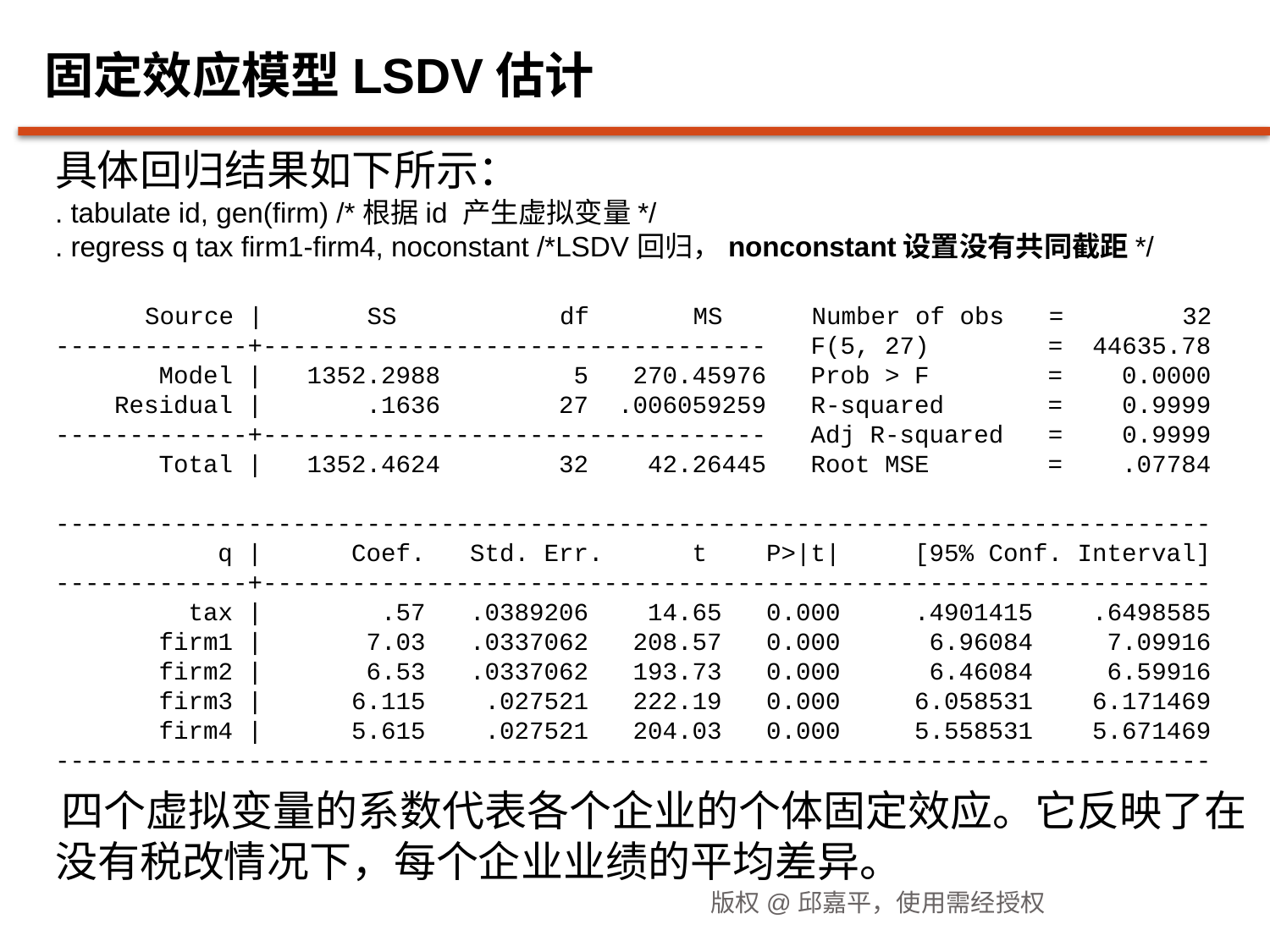

# 固定效应模型LSDV估计
具体回归结果如下所示：
. tabulate id, gen(firm) /*根据id 产生虚拟变量*/
. regress q tax firm1-firm4, noconstant /*LSDV回归，nonconstant设置没有共同截距*/

       Source |       SS           df       MS      Number of obs   =        32
-------------+----------------------------------   F(5, 27)        =  44635.78
       Model |   1352.2988         5   270.45976   Prob > F        =    0.0000
    Residual |       .1636        27  .006059259   R-squared       =    0.9999
-------------+----------------------------------   Adj R-squared   =    0.9999
       Total |   1352.4624        32    42.26445   Root MSE        =    .07784

------------------------------------------------------------------------------
           q |      Coef.   Std. Err.      t    P>|t|     [95% Conf. Interval]
-------------+----------------------------------------------------------------
         tax |        .57   .0389206    14.65   0.000     .4901415    .6498585
       firm1 |       7.03   .0337062   208.57   0.000      6.96084     7.09916
       firm2 |       6.53   .0337062   193.73   0.000      6.46084     6.59916
       firm3 |      6.115    .027521   222.19   0.000     6.058531    6.171469
       firm4 |      5.615    .027521   204.03   0.000     5.558531    5.671469
------------------------------------------------------------------------------
 四个虚拟变量的系数代表各个企业的个体固定效应。它反映了在没有税改情况下，每个企业业绩的平均差异。
版权@邱嘉平，使用需经授权